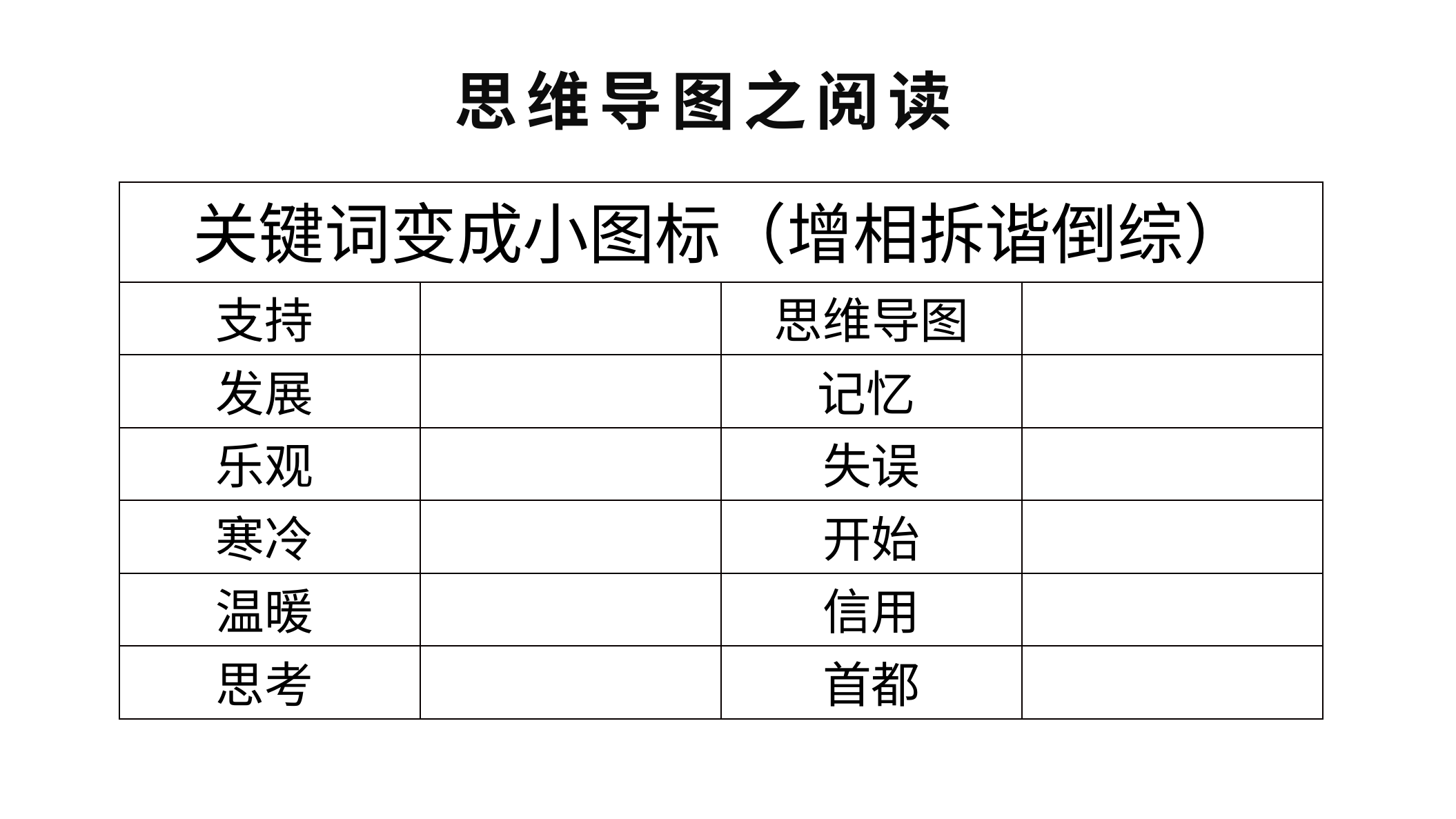

思维导图之阅读
| 关键词变成小图标（增相拆谐倒综） |  |  |  |
| --- | --- | --- | --- |
| 支持 |  | 思维导图 |  |
| 发展 |  | 记忆 |  |
| 乐观 |  | 失误 |  |
| 寒冷 |  | 开始 |  |
| 温暖 |  | 信用 |  |
| 思考 |  | 首都 |  |